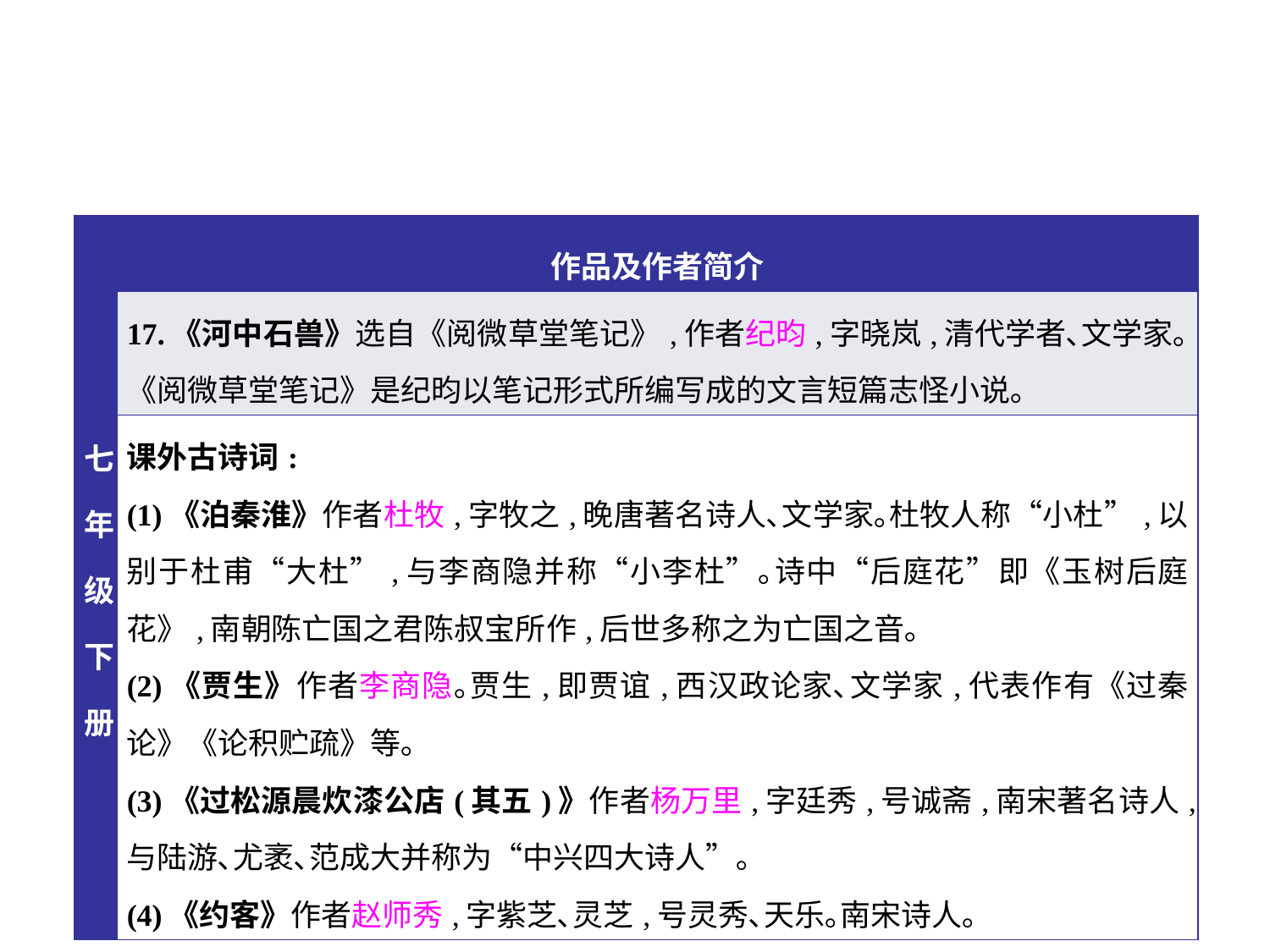

| 七年级下册 | 作品及作者简介 |
| --- | --- |
|  | 17.《河中石兽》选自《阅微草堂笔记》,作者纪昀,字晓岚,清代学者､文学家｡《阅微草堂笔记》是纪昀以笔记形式所编写成的文言短篇志怪小说｡ |
|  | 课外古诗词: (1)《泊秦淮》作者杜牧,字牧之,晚唐著名诗人､文学家｡杜牧人称“小杜”,以别于杜甫“大杜”,与李商隐并称“小李杜”｡诗中“后庭花”即《玉树后庭花》,南朝陈亡国之君陈叔宝所作,后世多称之为亡国之音｡ (2)《贾生》作者李商隐｡贾生,即贾谊,西汉政论家､文学家,代表作有《过秦论》《论积贮疏》等｡ (3)《过松源晨炊漆公店(其五)》作者杨万里,字廷秀,号诚斋,南宋著名诗人,与陆游､尤袤､范成大并称为“中兴四大诗人”｡ (4)《约客》作者赵师秀,字紫芝､灵芝,号灵秀､天乐｡南宋诗人｡ |